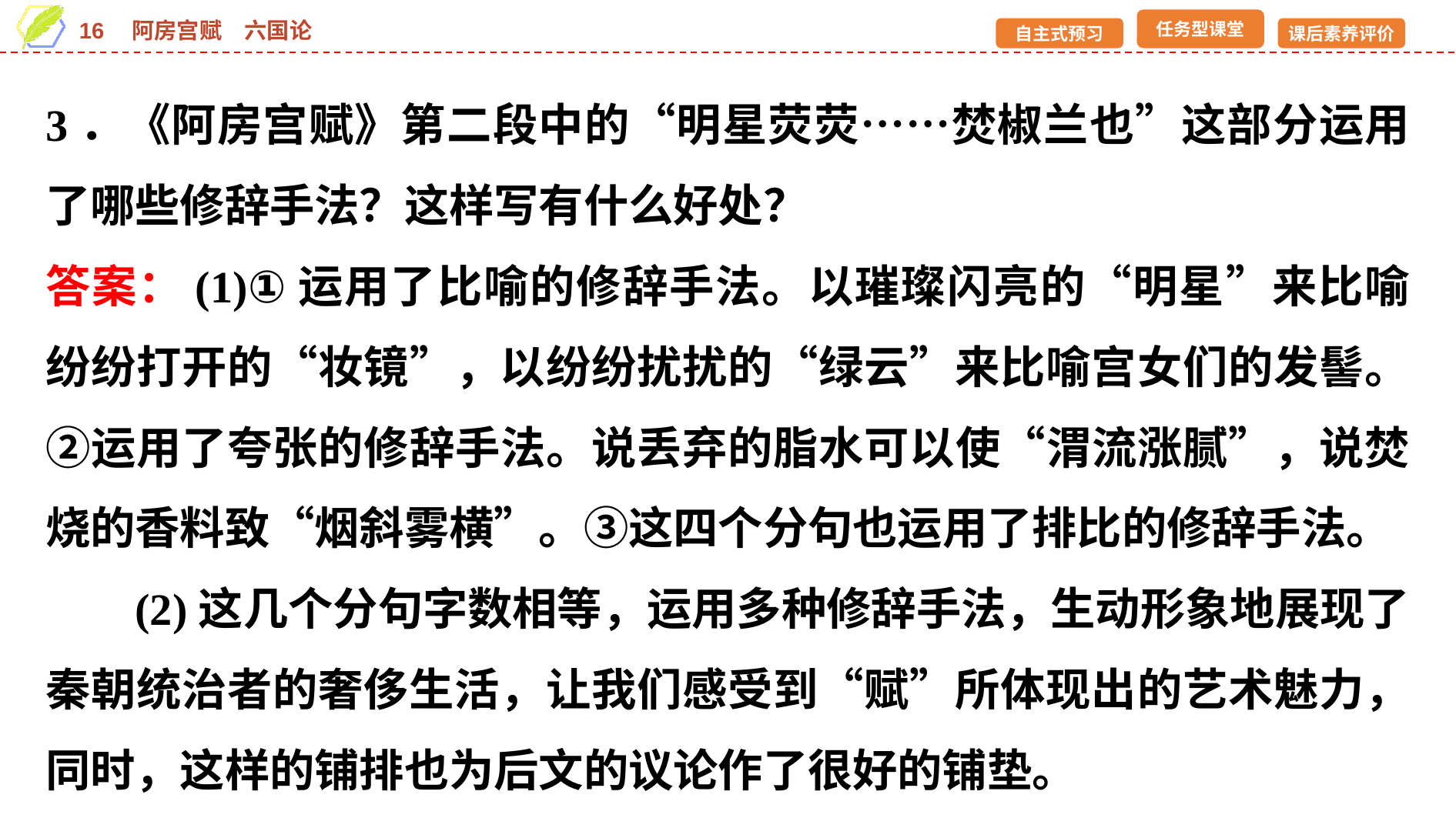

3．《阿房宫赋》第二段中的“明星荧荧……焚椒兰也”这部分运用了哪些修辞手法？这样写有什么好处？
答案：(1)①运用了比喻的修辞手法。以璀璨闪亮的“明星”来比喻纷纷打开的“妆镜”，以纷纷扰扰的“绿云”来比喻宫女们的发髻。②运用了夸张的修辞手法。说丢弃的脂水可以使“渭流涨腻”，说焚烧的香料致“烟斜雾横”。③这四个分句也运用了排比的修辞手法。
        (2)这几个分句字数相等，运用多种修辞手法，生动形象地展现了秦朝统治者的奢侈生活，让我们感受到“赋”所体现出的艺术魅力，同时，这样的铺排也为后文的议论作了很好的铺垫。